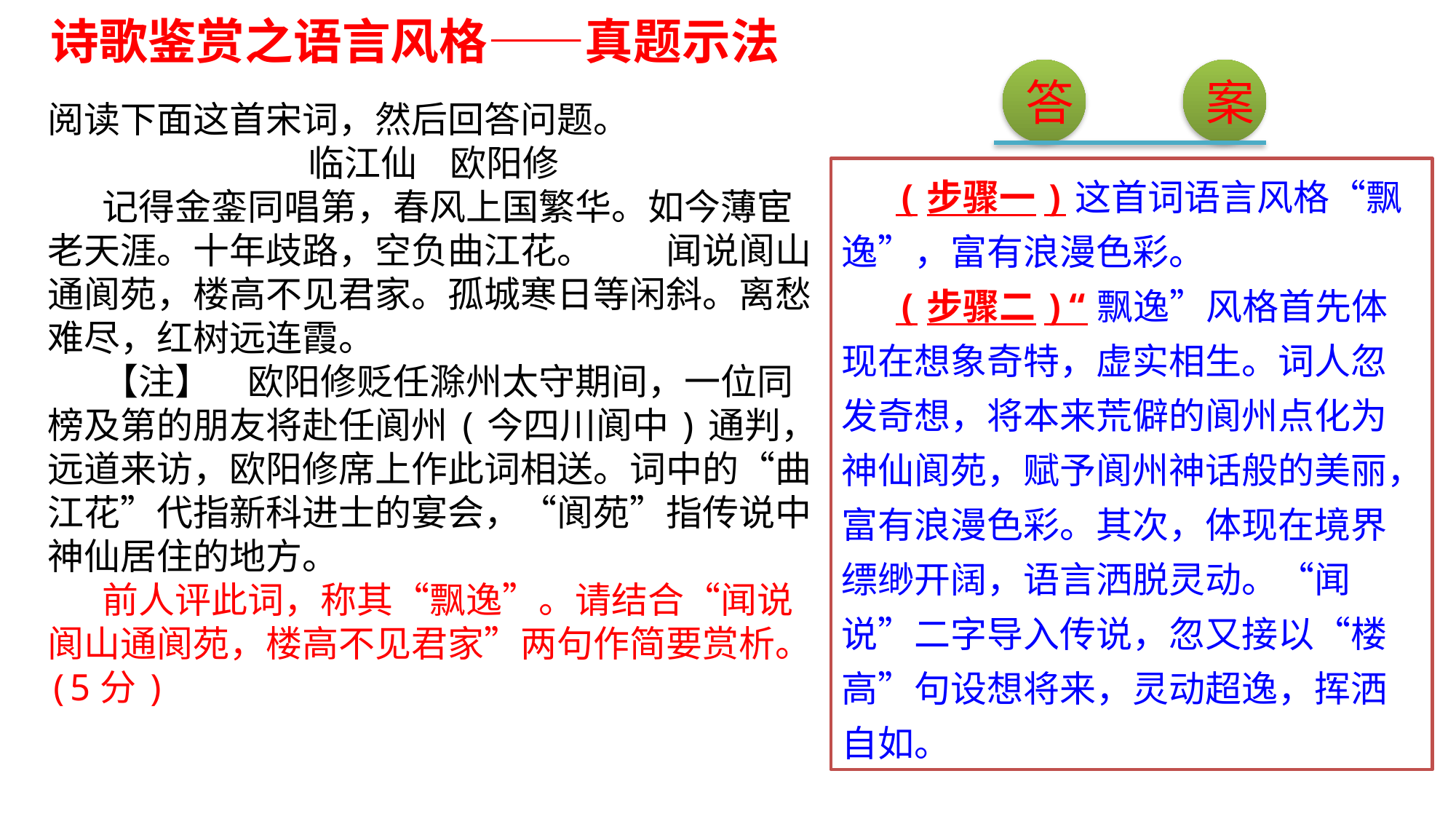

诗歌鉴赏之语言风格——真题示法
答
案
阅读下面这首宋词，然后回答问题。
临江仙    欧阳修
记得金銮同唱第，春风上国繁华。如今薄宦老天涯。十年歧路，空负曲江花。　　闻说阆山通阆苑，楼高不见君家。孤城寒日等闲斜。离愁难尽，红树远连霞。
【注】　欧阳修贬任滁州太守期间，一位同榜及第的朋友将赴任阆州(今四川阆中)通判，远道来访，欧阳修席上作此词相送。词中的“曲江花”代指新科进士的宴会，“阆苑”指传说中神仙居住的地方。
前人评此词，称其“飘逸”。请结合“闻说阆山通阆苑，楼高不见君家”两句作简要赏析。(5分)
(步骤一)这首词语言风格“飘逸”，富有浪漫色彩。
(步骤二)“飘逸”风格首先体现在想象奇特，虚实相生。词人忽发奇想，将本来荒僻的阆州点化为神仙阆苑，赋予阆州神话般的美丽，富有浪漫色彩。其次，体现在境界缥缈开阔，语言洒脱灵动。“闻说”二字导入传说，忽又接以“楼高”句设想将来，灵动超逸，挥洒自如。